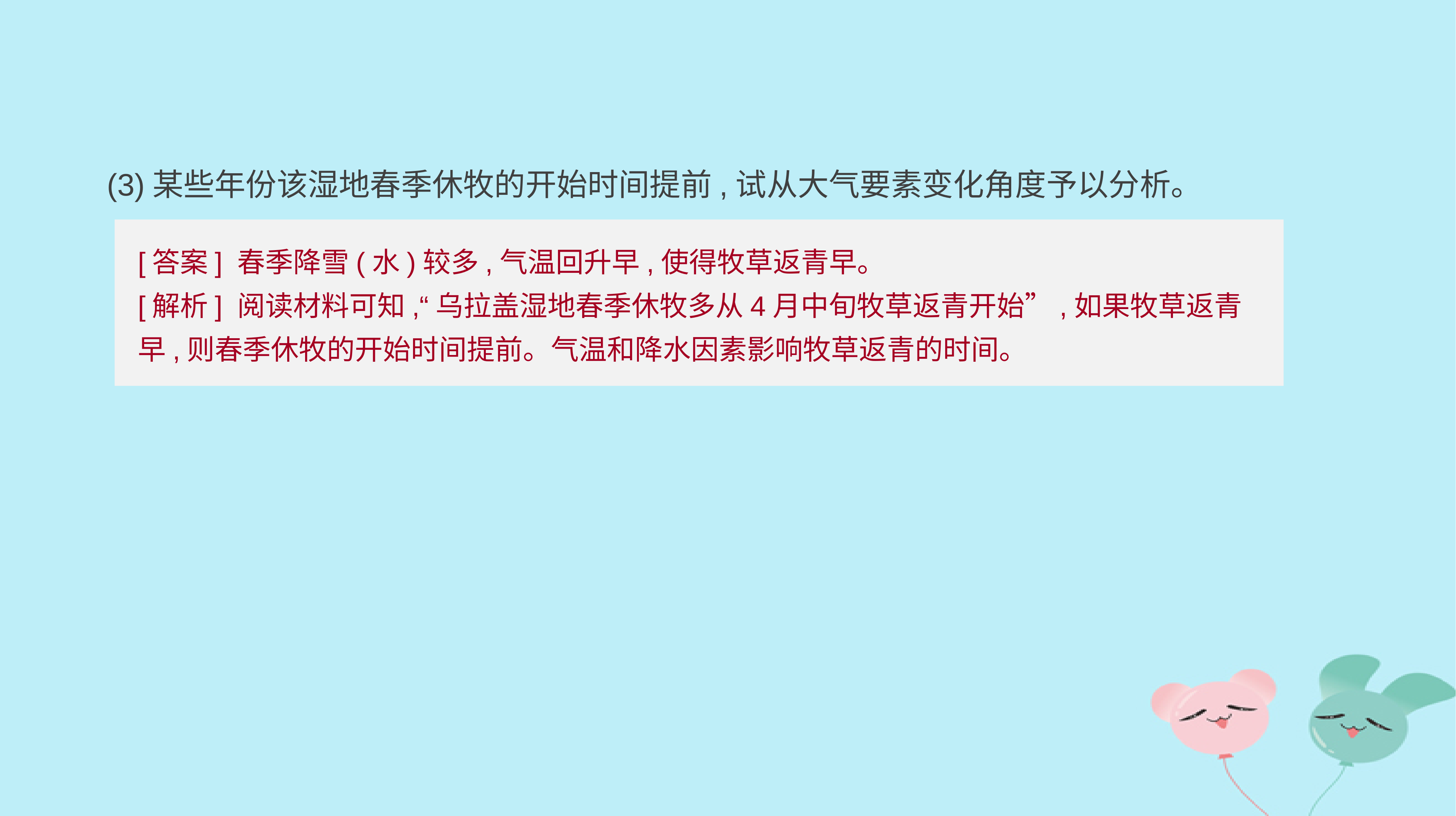

(3)某些年份该湿地春季休牧的开始时间提前,试从大气要素变化角度予以分析。

[答案] 春季降雪(水)较多,气温回升早,使得牧草返青早。
[解析] 阅读材料可知,“乌拉盖湿地春季休牧多从4月中旬牧草返青开始”,如果牧草返青早,则春季休牧的开始时间提前。气温和降水因素影响牧草返青的时间。